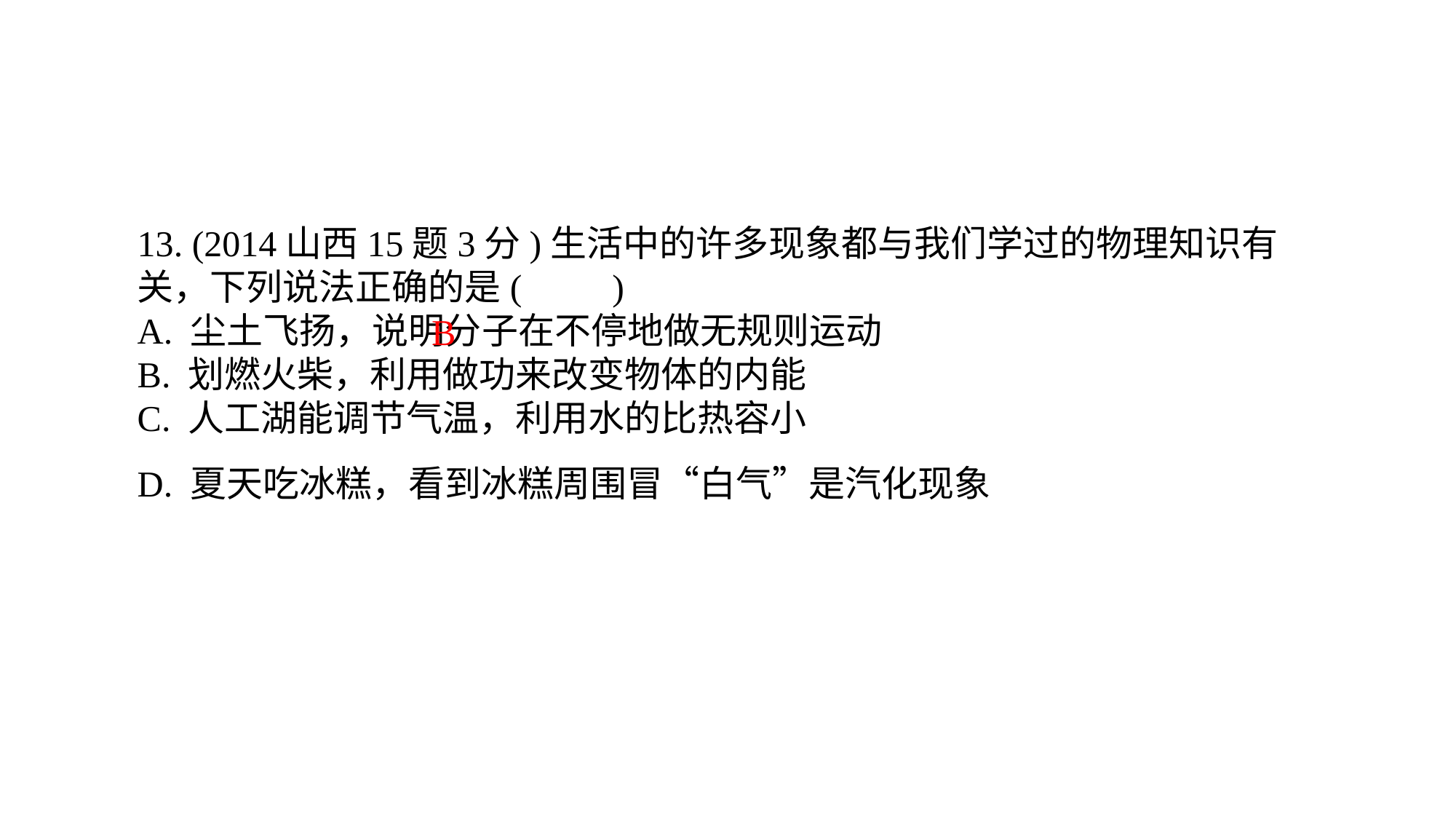

13. (2014山西15题3分)生活中的许多现象都与我们学过的物理知识有关，下列说法正确的是(　　)A. 尘土飞扬，说明分子在不停地做无规则运动B. 划燃火柴，利用做功来改变物体的内能C. 人工湖能调节气温，利用水的比热容小D. 夏天吃冰糕，看到冰糕周围冒“白气”是汽化现象
B